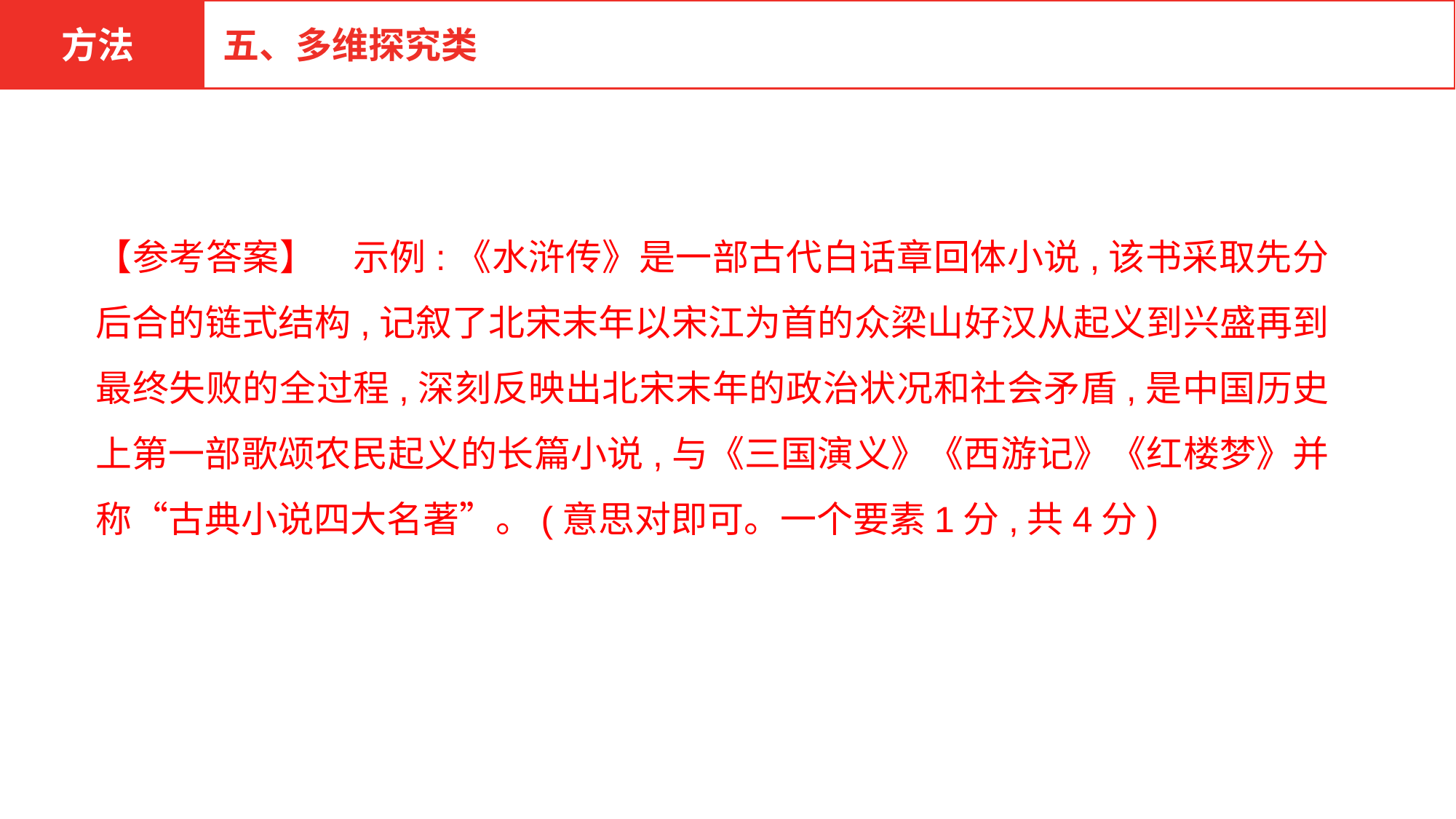

方法
五、多维探究类

【参考答案】　示例:《水浒传》是一部古代白话章回体小说,该书采取先分后合的链式结构,记叙了北宋末年以宋江为首的众梁山好汉从起义到兴盛再到最终失败的全过程,深刻反映出北宋末年的政治状况和社会矛盾,是中国历史上第一部歌颂农民起义的长篇小说,与《三国演义》《西游记》《红楼梦》并称“古典小说四大名著”。(意思对即可。一个要素1分,共4分)